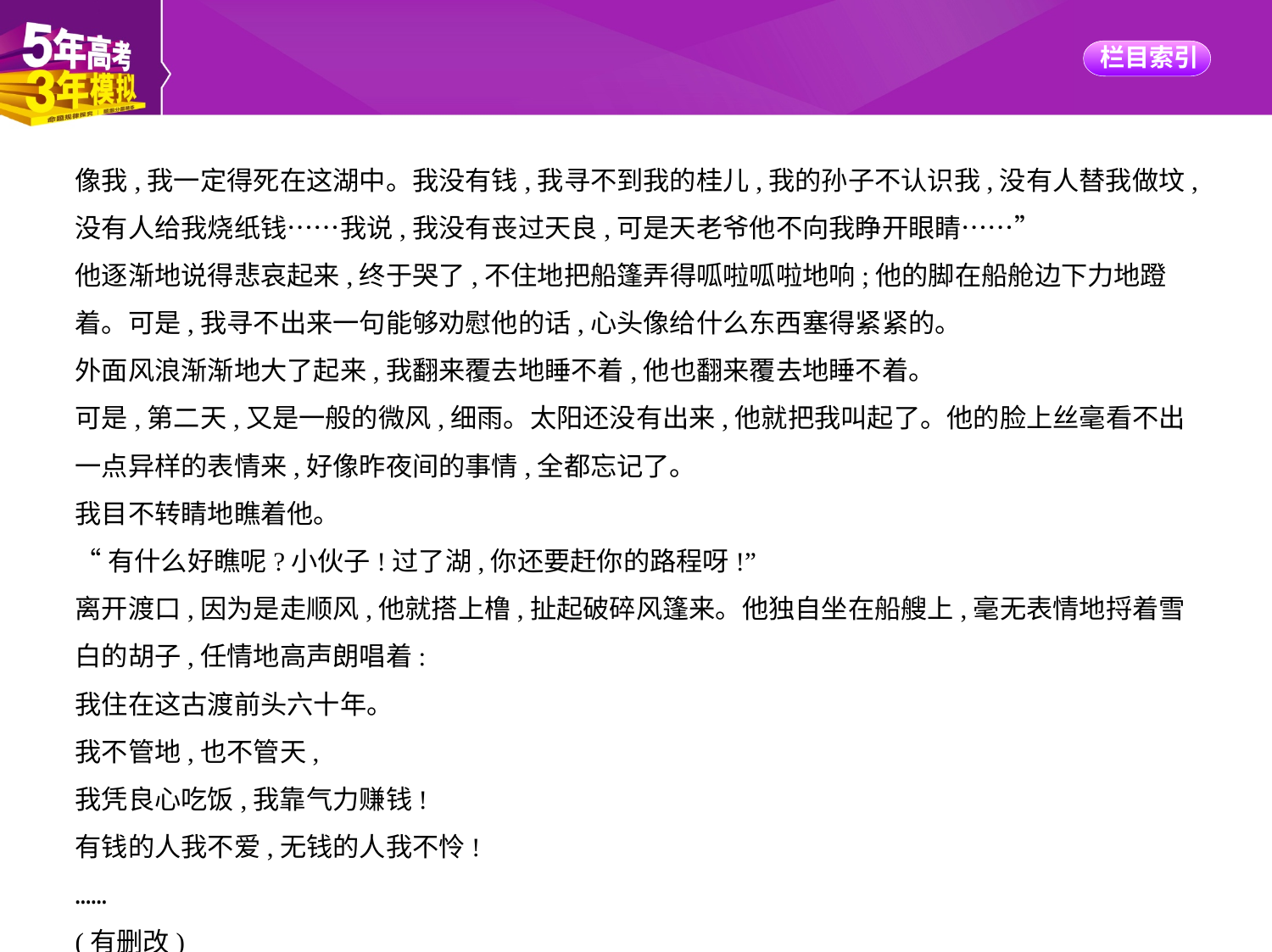

像我,我一定得死在这湖中。我没有钱,我寻不到我的桂儿,我的孙子不认识我,没有人替我做坟,
没有人给我烧纸钱……我说,我没有丧过天良,可是天老爷他不向我睁开眼睛……”
他逐渐地说得悲哀起来,终于哭了,不住地把船篷弄得呱啦呱啦地响;他的脚在船舱边下力地蹬
着。可是,我寻不出来一句能够劝慰他的话,心头像给什么东西塞得紧紧的。
外面风浪渐渐地大了起来,我翻来覆去地睡不着,他也翻来覆去地睡不着。
可是,第二天,又是一般的微风,细雨。太阳还没有出来,他就把我叫起了。他的脸上丝毫看不出
一点异样的表情来,好像昨夜间的事情,全都忘记了。
我目不转睛地瞧着他。
“有什么好瞧呢?小伙子!过了湖,你还要赶你的路程呀!”
离开渡口,因为是走顺风,他就搭上橹,扯起破碎风篷来。他独自坐在船艘上,毫无表情地捋着雪
白的胡子,任情地高声朗唱着:
我住在这古渡前头六十年。
我不管地,也不管天,
我凭良心吃饭,我靠气力赚钱!
有钱的人我不爱,无钱的人我不怜!
……
(有删改)